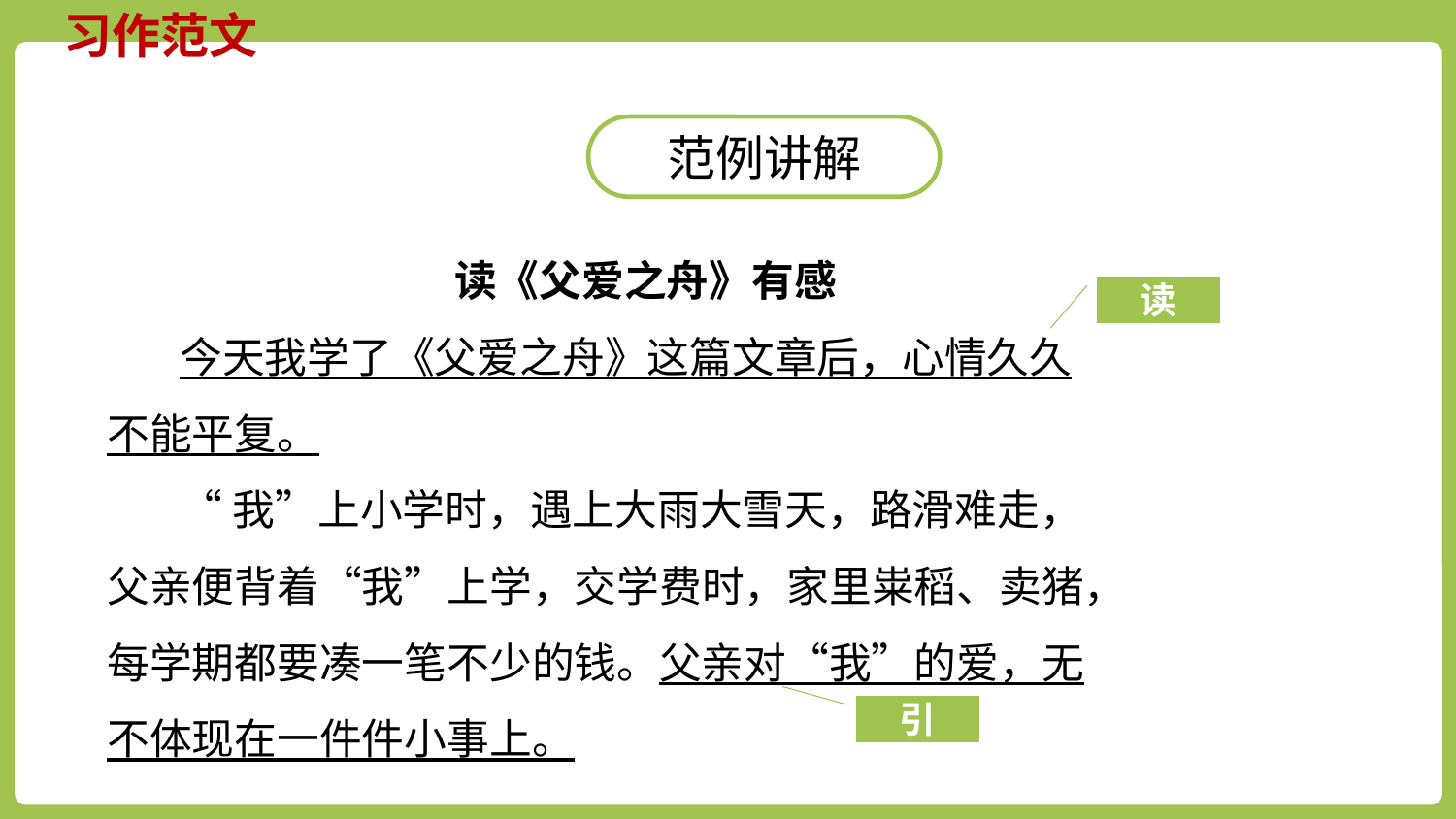

习作范文
范例讲解
读《父爱之舟》有感
今天我学了《父爱之舟》这篇文章后，心情久久不能平复。
“我”上小学时，遇上大雨大雪天，路滑难走，父亲便背着“我”上学，交学费时，家里粜稻、卖猪，每学期都要凑一笔不少的钱。父亲对“我”的爱，无不体现在一件件小事上。
读
引